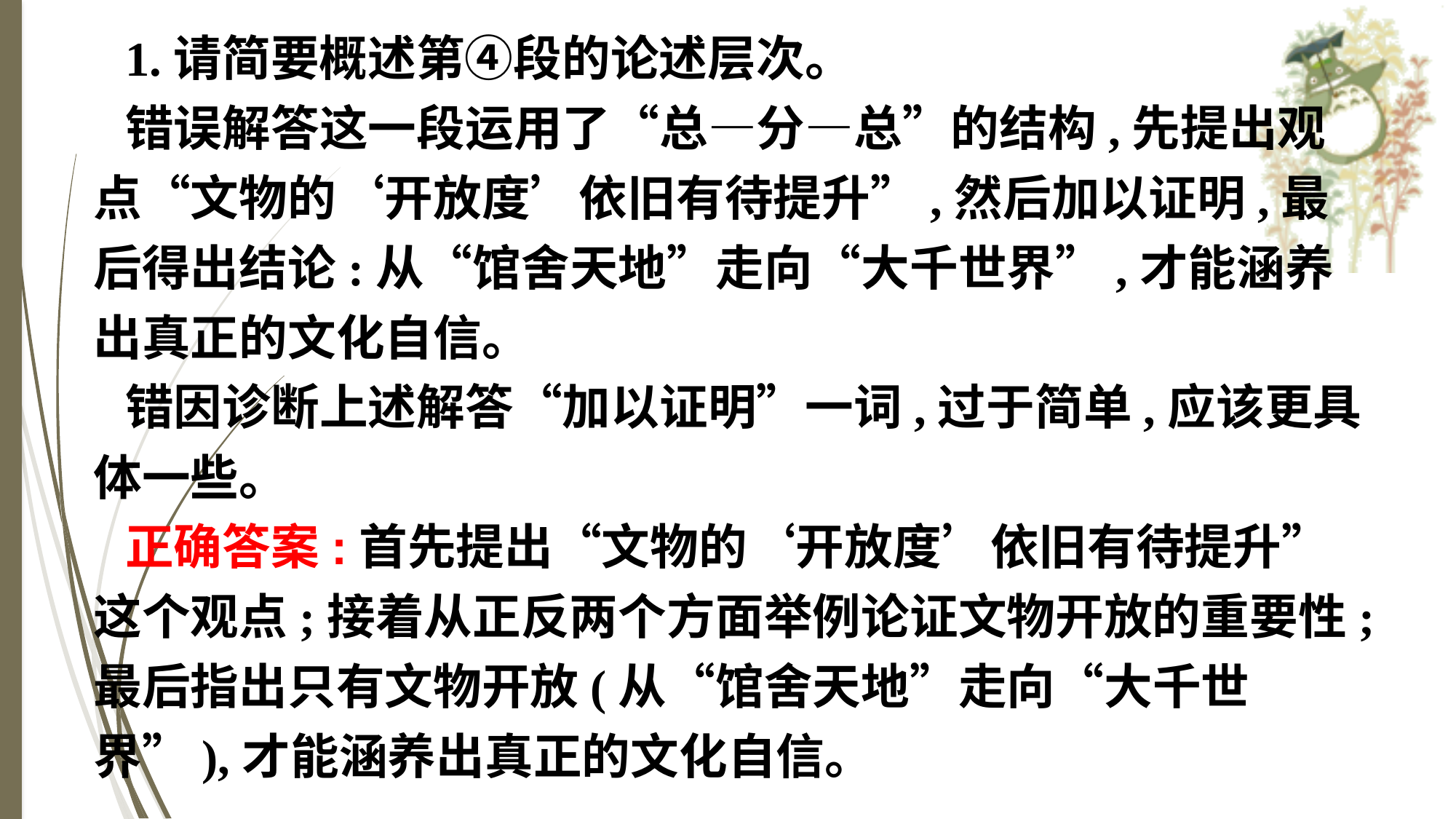

1.请简要概述第④段的论述层次。
错误解答这一段运用了“总—分—总”的结构,先提出观点“文物的‘开放度’依旧有待提升”,然后加以证明,最后得出结论:从“馆舍天地”走向“大千世界”,才能涵养出真正的文化自信。
错因诊断上述解答“加以证明”一词,过于简单,应该更具体一些。
正确答案:首先提出“文物的‘开放度’依旧有待提升”这个观点;接着从正反两个方面举例论证文物开放的重要性;最后指出只有文物开放(从“馆舍天地”走向“大千世界”),才能涵养出真正的文化自信。